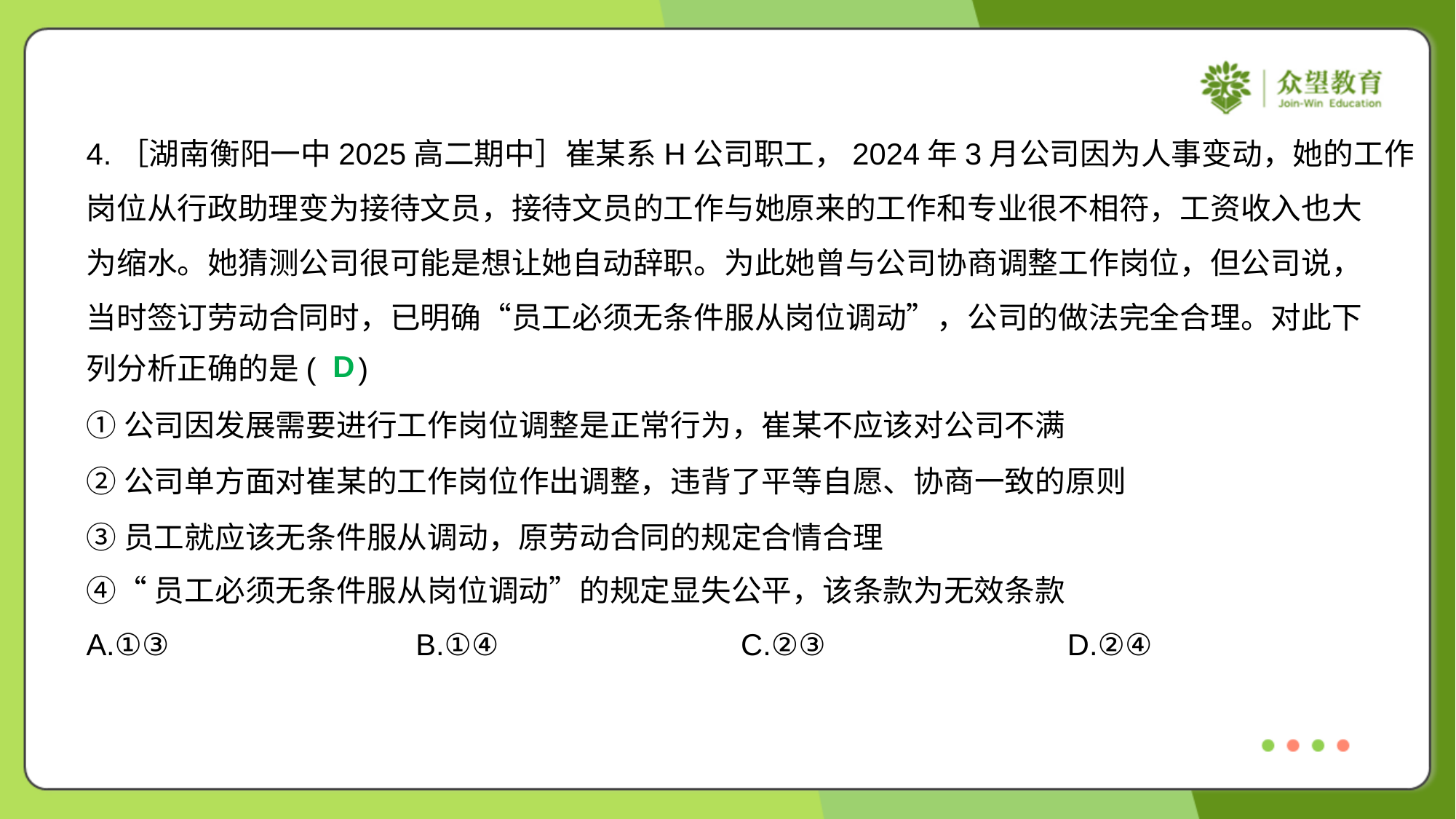

4.［湖南衡阳一中2025高二期中］崔某系H公司职工，2024年3月公司因为人事变动，她的工作
岗位从行政助理变为接待文员，接待文员的工作与她原来的工作和专业很不相符，工资收入也大
为缩水。她猜测公司很可能是想让她自动辞职。为此她曾与公司协商调整工作岗位，但公司说，
当时签订劳动合同时，已明确“员工必须无条件服从岗位调动”，公司的做法完全合理。对此下
列分析正确的是(     )
D
①公司因发展需要进行工作岗位调整是正常行为，崔某不应该对公司不满
②公司单方面对崔某的工作岗位作出调整，违背了平等自愿、协商一致的原则
③员工就应该无条件服从调动，原劳动合同的规定合情合理
④“员工必须无条件服从岗位调动”的规定显失公平，该条款为无效条款
A.①③	B.①④	C.②③	D.②④